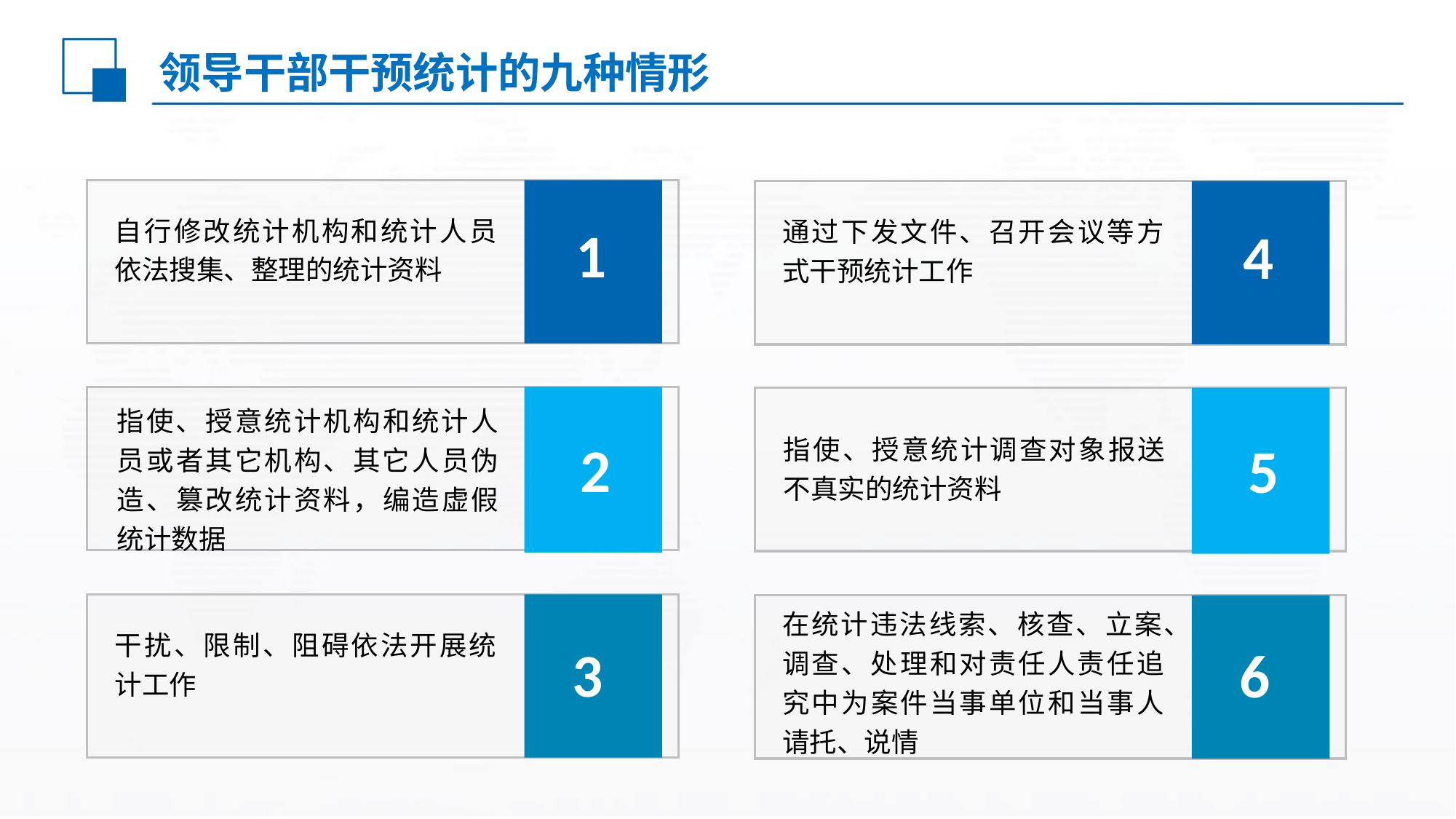

领导干部干预统计的九种情形

自行修改统计机构和统计人员依法搜集、整理的统计资料
1

指使、授意统计机构和统计人员或者其它机构、其它人员伪造、篡改统计资料，编造虚假统计数据
2

干扰、限制、阻碍依法开展统计工作
3

通过下发文件、召开会议等方式干预统计工作
4

指使、授意统计调查对象报送不真实的统计资料
5
在统计违法线索、核查、立案、调查、处理和对责任人责任追究中为案件当事单位和当事人请托、说情

6